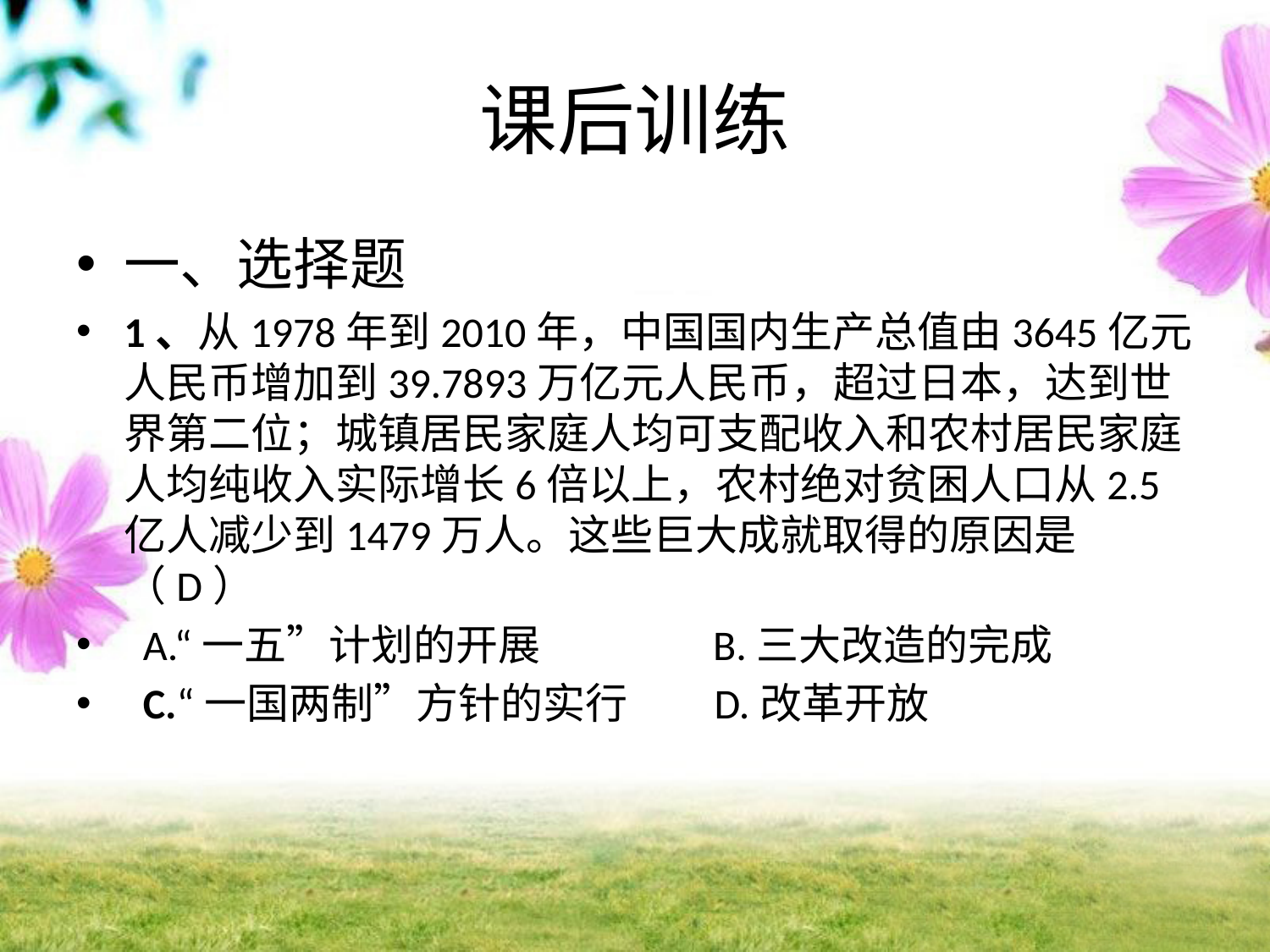

# 课后训练
一、选择题
1、从1978年到2010年，中国国内生产总值由3645亿元人民币增加到39.7893万亿元人民币，超过日本，达到世界第二位；城镇居民家庭人均可支配收入和农村居民家庭人均纯收入实际增长6倍以上，农村绝对贫困人口从2.5亿人减少到1479万人。这些巨大成就取得的原因是（D）
  A.“一五”计划的开展                 B.三大改造的完成
  C.“一国两制”方针的实行        D.改革开放